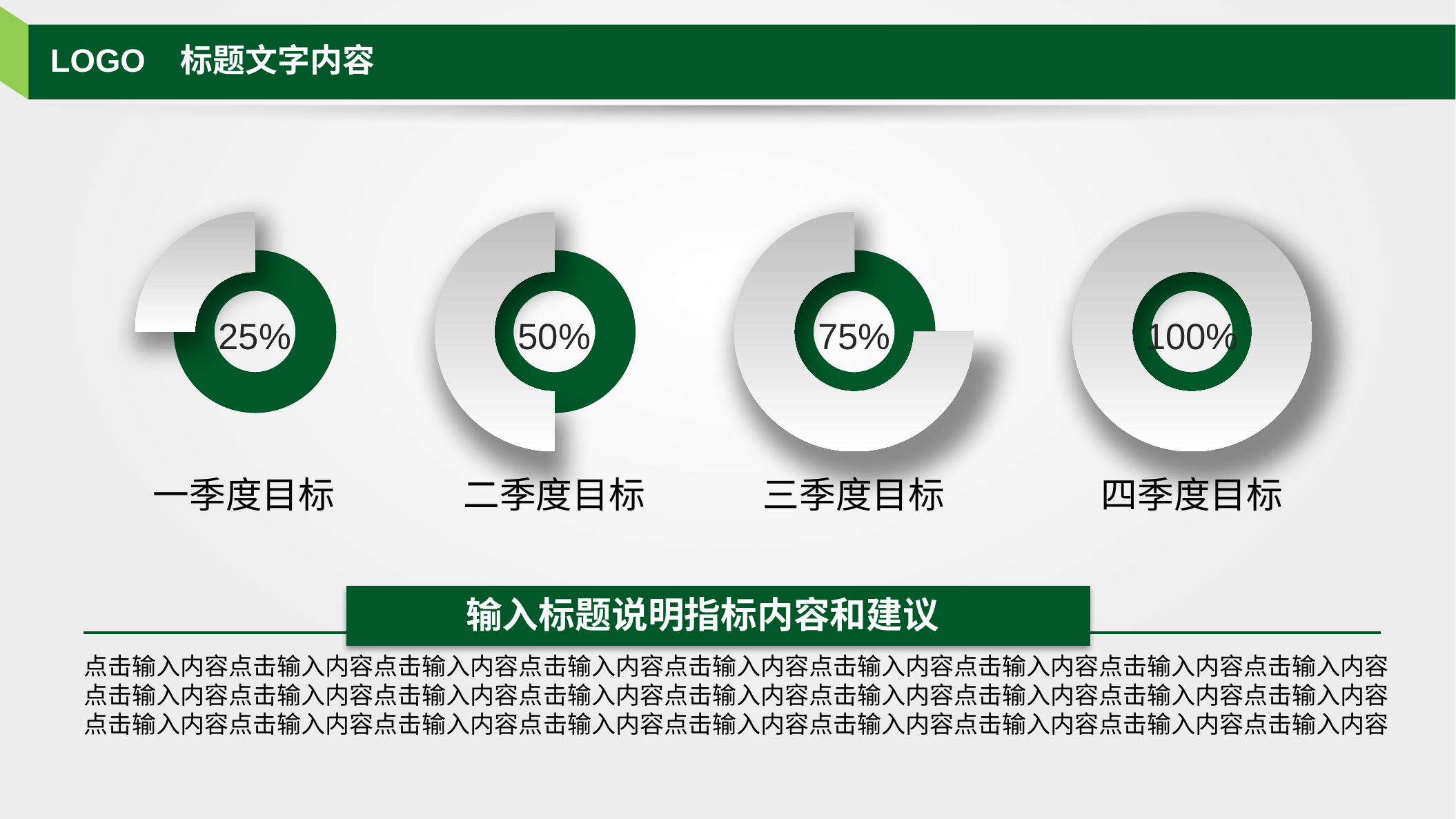

LOGO   标题文字内容

25%
50%
75%
100%
一季度目标
二季度目标
三季度目标
四季度目标

输入标题说明指标内容和建议
点击输入内容点击输入内容点击输入内容点击输入内容点击输入内容点击输入内容点击输入内容点击输入内容点击输入内容
点击输入内容点击输入内容点击输入内容点击输入内容点击输入内容点击输入内容点击输入内容点击输入内容点击输入内容
点击输入内容点击输入内容点击输入内容点击输入内容点击输入内容点击输入内容点击输入内容点击输入内容点击输入内容